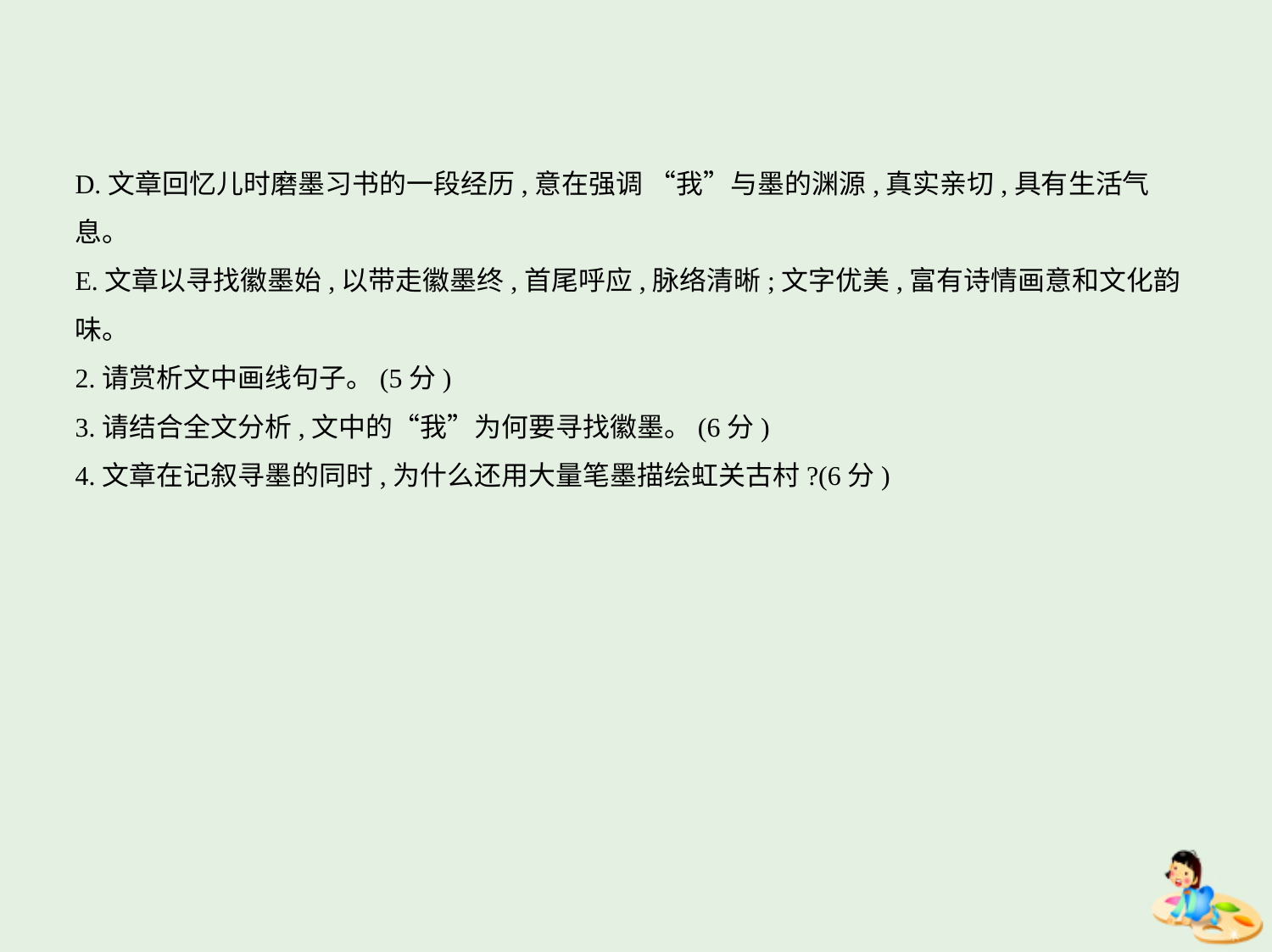

D.文章回忆儿时磨墨习书的一段经历,意在强调 “我”与墨的渊源,真实亲切,具有生活气
息。
E.文章以寻找徽墨始,以带走徽墨终,首尾呼应,脉络清晰;文字优美,富有诗情画意和文化韵
味。
2.请赏析文中画线句子。(5分)
3.请结合全文分析,文中的“我”为何要寻找徽墨。(6分)
4.文章在记叙寻墨的同时,为什么还用大量笔墨描绘虹关古村?(6分)